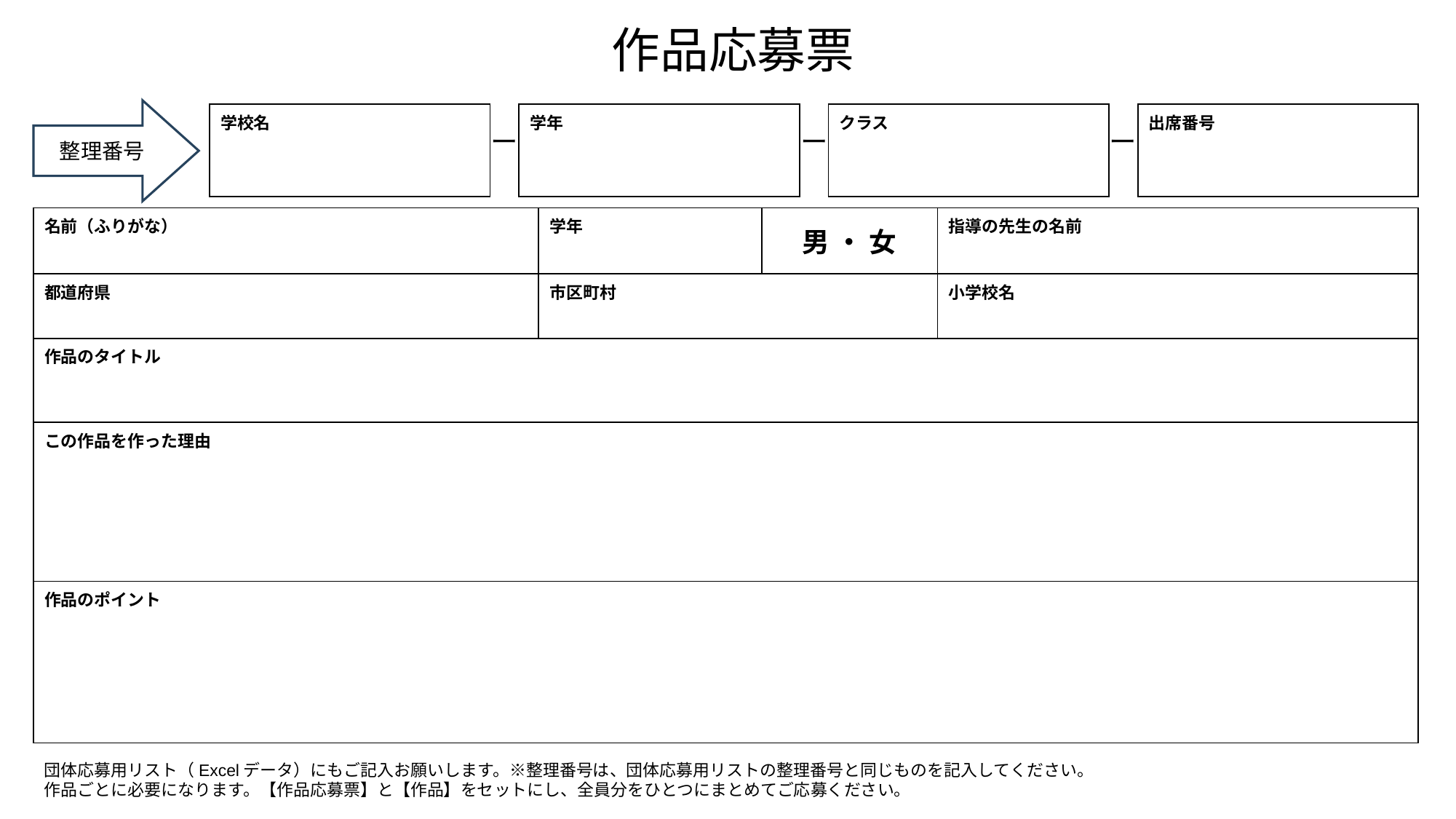

作品応募票
整理番号
| 学校名 |
| --- |
| 学年 |
| --- |
| クラス |
| --- |
| 出席番号 |
| --- |
ー
ー
ー
| 名前（ふりがな） | 学年 | 男 ・ 女 | 指導の先生の名前 |
| --- | --- | --- | --- |
| 都道府県 | 市区町村 |  | 小学校名 |
| 作品のタイトル |  |  |  |
| この作品を作った理由 |  |  |  |
| 作品のポイント |  |  |  |
団体応募用リスト（Excelデータ）にもご記入お願いします。※整理番号は、団体応募用リストの整理番号と同じものを記入してください。
作品ごとに必要になります。【作品応募票】と【作品】をセットにし、全員分をひとつにまとめてご応募ください。